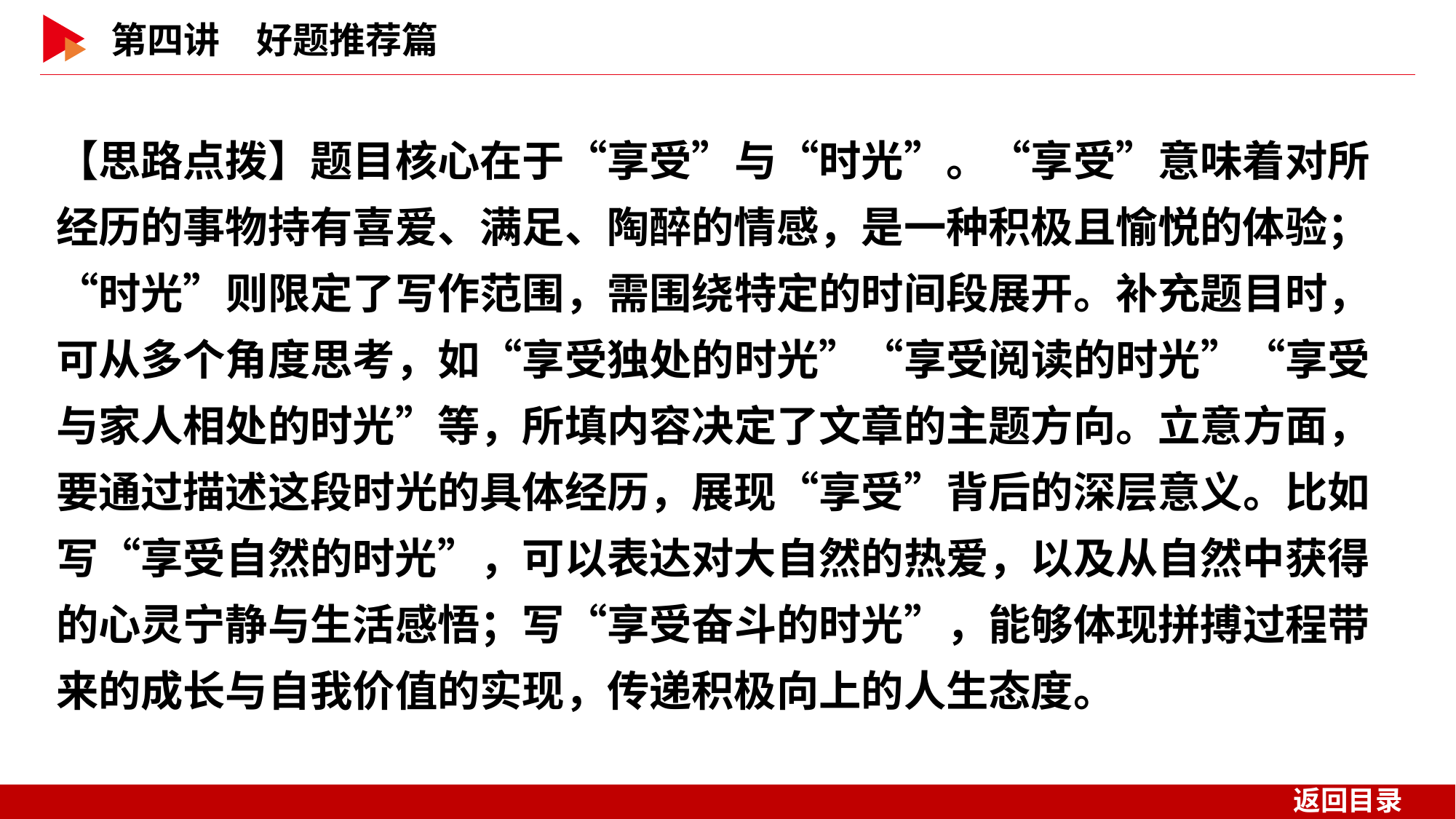

【思路点拨】题目核心在于“享受”与“时光”。“享受”意味着对所经历的事物持有喜爱、满足、陶醉的情感，是一种积极且愉悦的体验；“时光”则限定了写作范围，需围绕特定的时间段展开。补充题目时，可从多个角度思考，如“享受独处的时光”“享受阅读的时光”“享受与家人相处的时光”等，所填内容决定了文章的主题方向。立意方面，要通过描述这段时光的具体经历，展现“享受”背后的深层意义。比如写“享受自然的时光”，可以表达对大自然的热爱，以及从自然中获得的心灵宁静与生活感悟；写“享受奋斗的时光”，能够体现拼搏过程带来的成长与自我价值的实现，传递积极向上的人生态度。